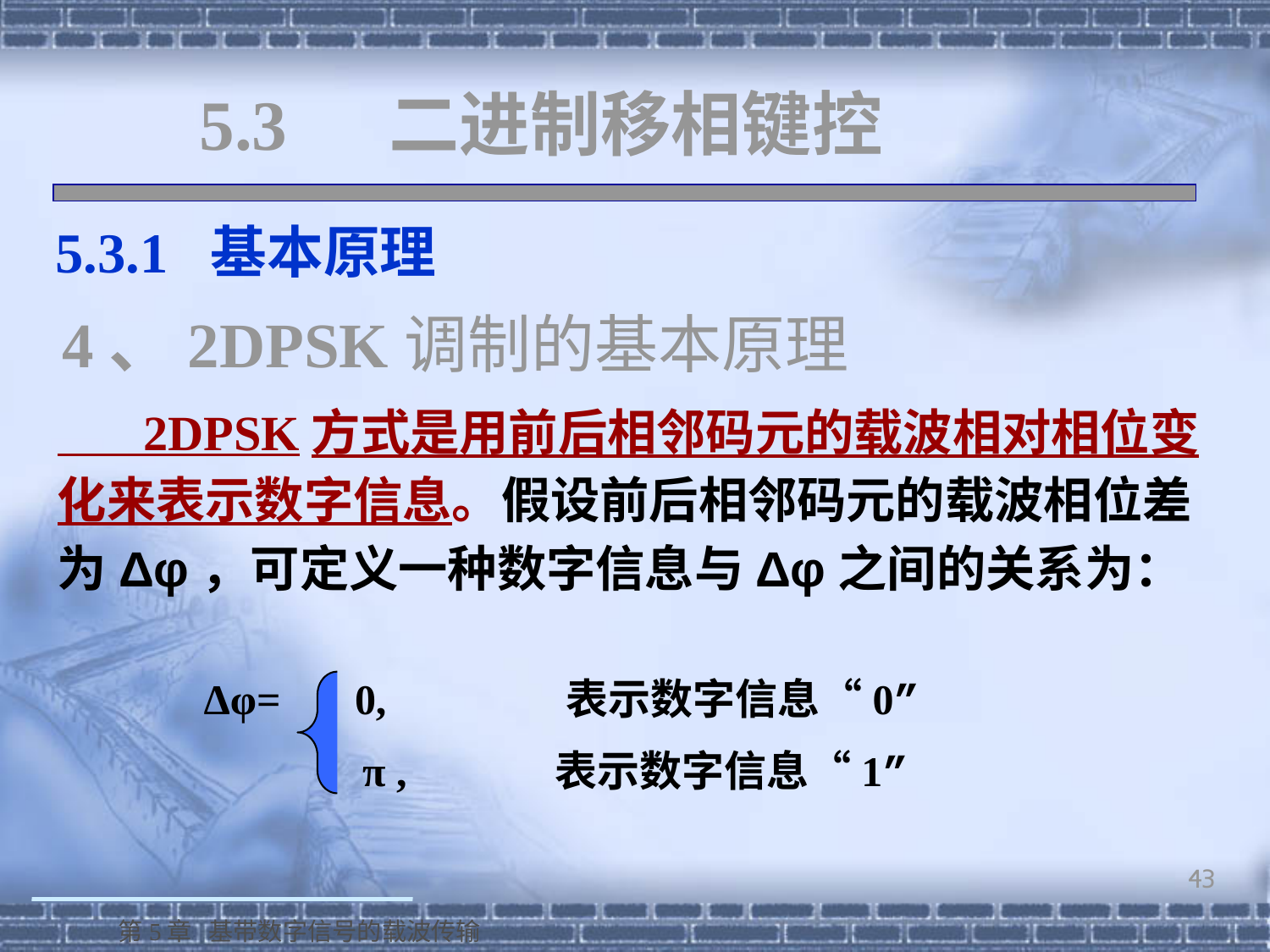

# 5.3  二进制移相键控
   5.3.1  基本原理

4、2DPSK调制的基本原理
       2DPSK方式是用前后相邻码元的载波相对相位变化来表示数字信息。假设前后相邻码元的载波相位差为Δφ，可定义一种数字信息与Δφ之间的关系为：

           Δφ=       0,                表示数字信息“0”
                          π ,             表示数字信息“1”

43